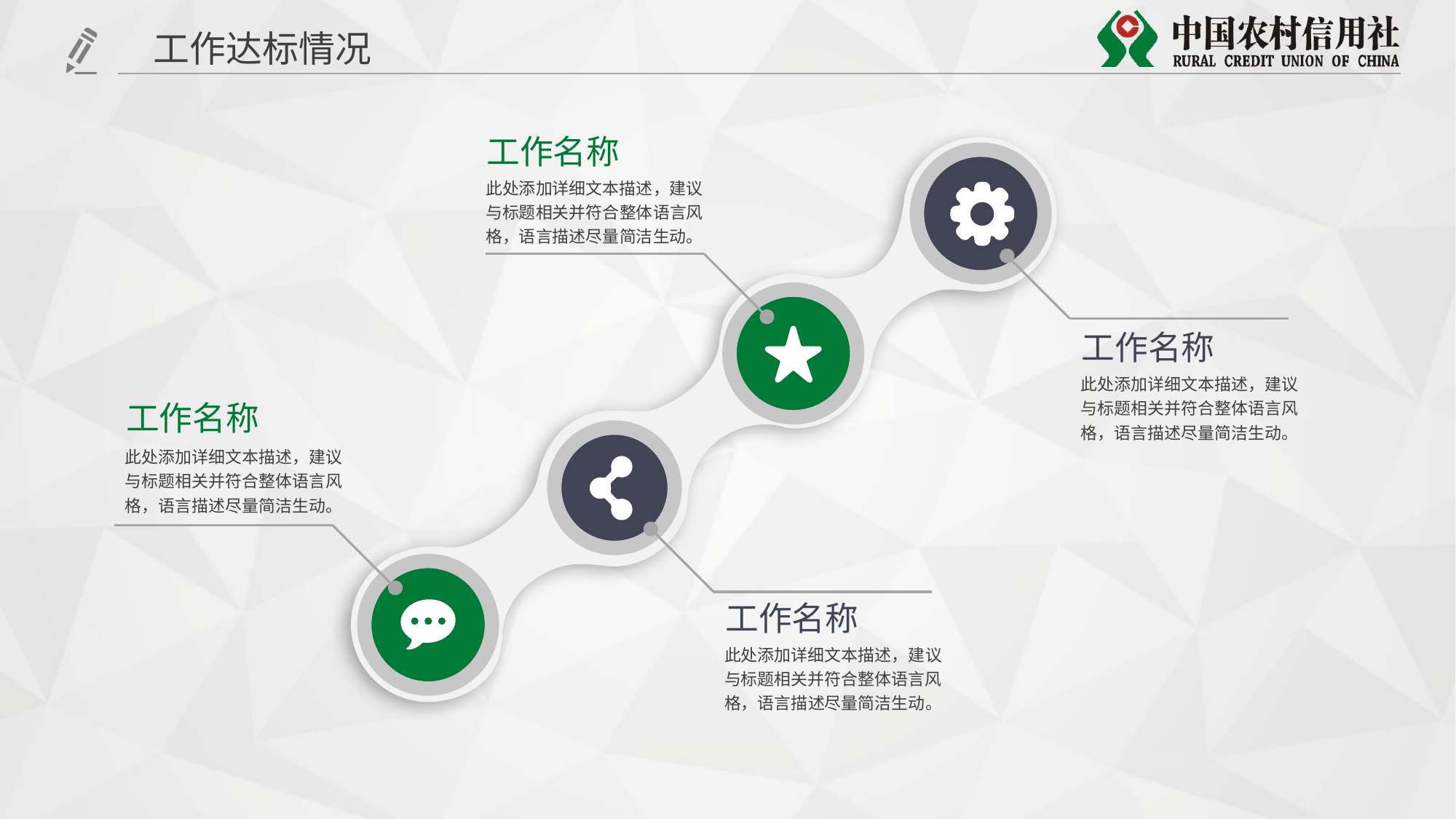

工作达标情况

工作名称
此处添加详细文本描述，建议与标题相关并符合整体语言风格，语言描述尽量简洁生动。

工作名称
此处添加详细文本描述，建议与标题相关并符合整体语言风格，语言描述尽量简洁生动。
工作名称
此处添加详细文本描述，建议与标题相关并符合整体语言风格，语言描述尽量简洁生动。
工作名称
此处添加详细文本描述，建议与标题相关并符合整体语言风格，语言描述尽量简洁生动。